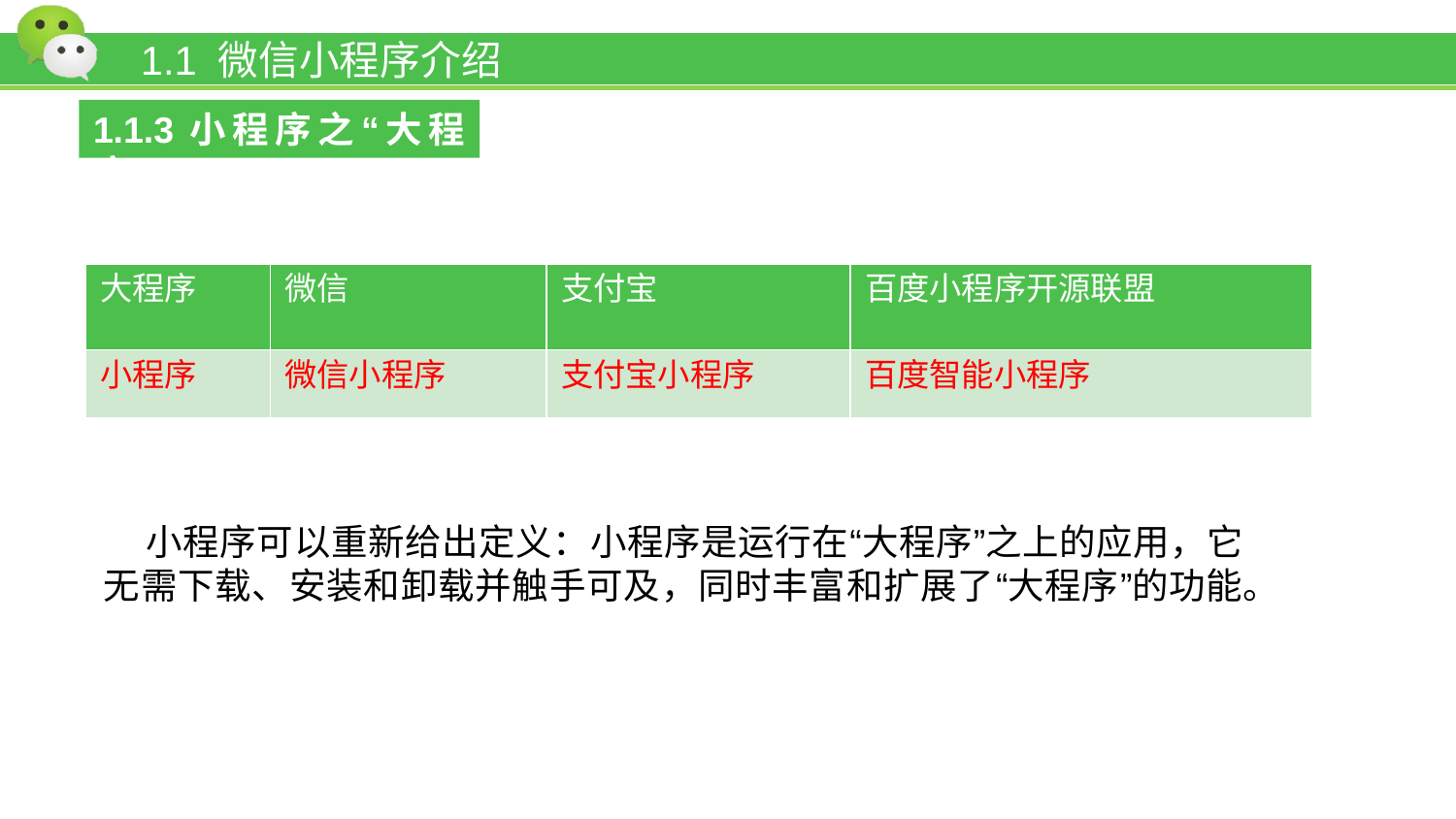

# 1.1 微信小程序介绍
1.1.3小程序之“大程序”
| 大程序 | 微信 | 支付宝 | 百度小程序开源联盟 |
| --- | --- | --- | --- |
| 小程序 | 微信小程序 | 支付宝小程序 | 百度智能小程序 |
小程序可以重新给出定义：小程序是运行在“大程序”之上的应用，它无需下载、安装和卸载并触手可及，同时丰富和扩展了“大程序”的功能。